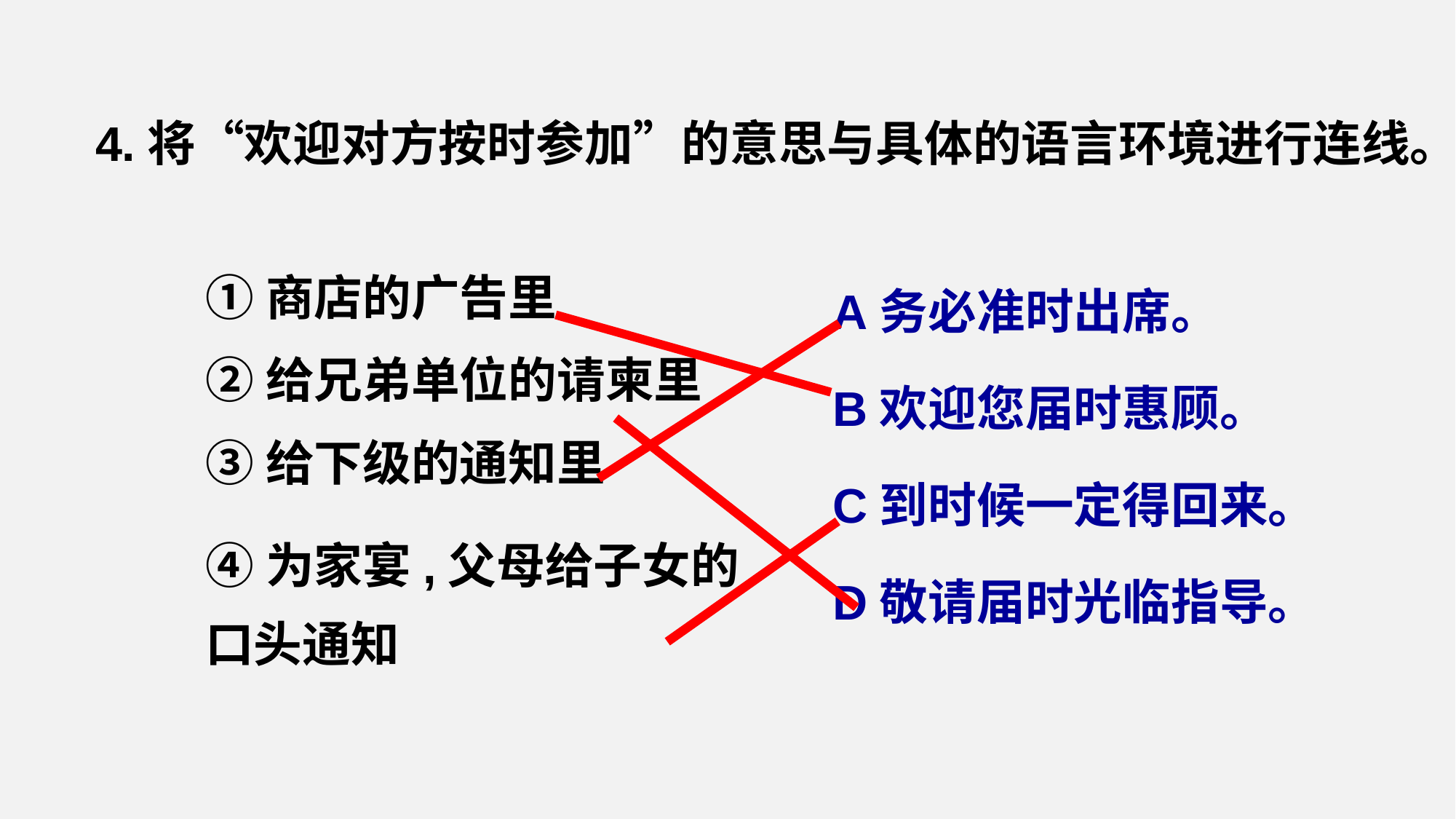

4.将“欢迎对方按时参加”的意思与具体的语言环境进行连线。
A务必准时出席。
B欢迎您届时惠顾。
C到时候一定得回来。
D敬请届时光临指导。
①商店的广告里
②给兄弟单位的请柬里
③给下级的通知里
④为家宴,父母给子女的口头通知

12